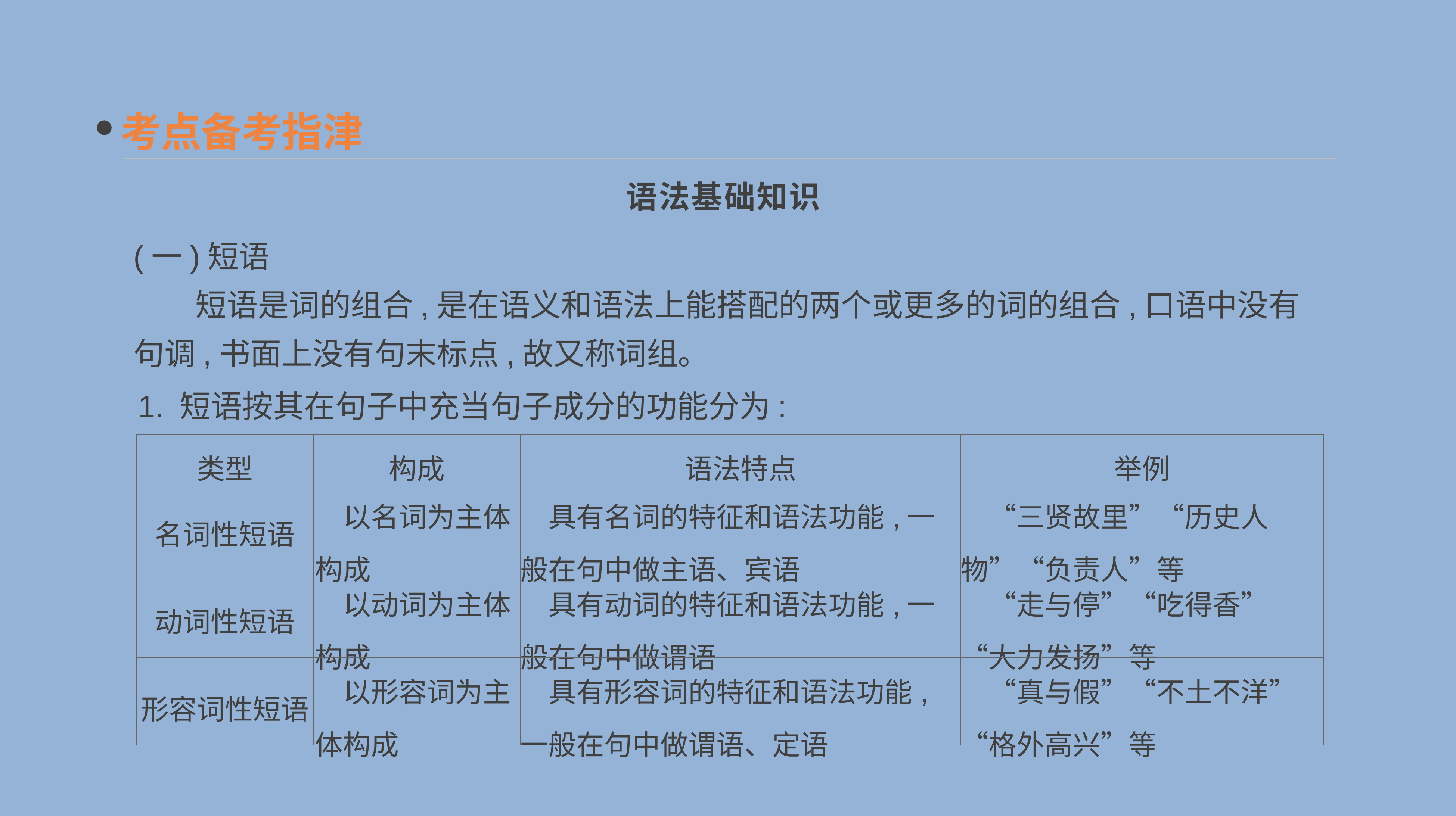

考点备考指津

语法基础知识
(一)短语
　　短语是词的组合,是在语义和语法上能搭配的两个或更多的词的组合,口语中没有句调,书面上没有句末标点,故又称词组。
1. 短语按其在句子中充当句子成分的功能分为:
| 类型 | 构成 | 语法特点 | 举例 |
| --- | --- | --- | --- |
| 名词性短语 | 以名词为主体构成 | 具有名词的特征和语法功能,一般在句中做主语、宾语 | “三贤故里”“历史人物”“负责人”等 |
| 动词性短语 | 以动词为主体构成 | 具有动词的特征和语法功能,一般在句中做谓语 | “走与停”“吃得香”“大力发扬”等 |
| 形容词性短语 | 以形容词为主体构成 | 具有形容词的特征和语法功能,一般在句中做谓语、定语 | “真与假”“不土不洋”“格外高兴”等 |